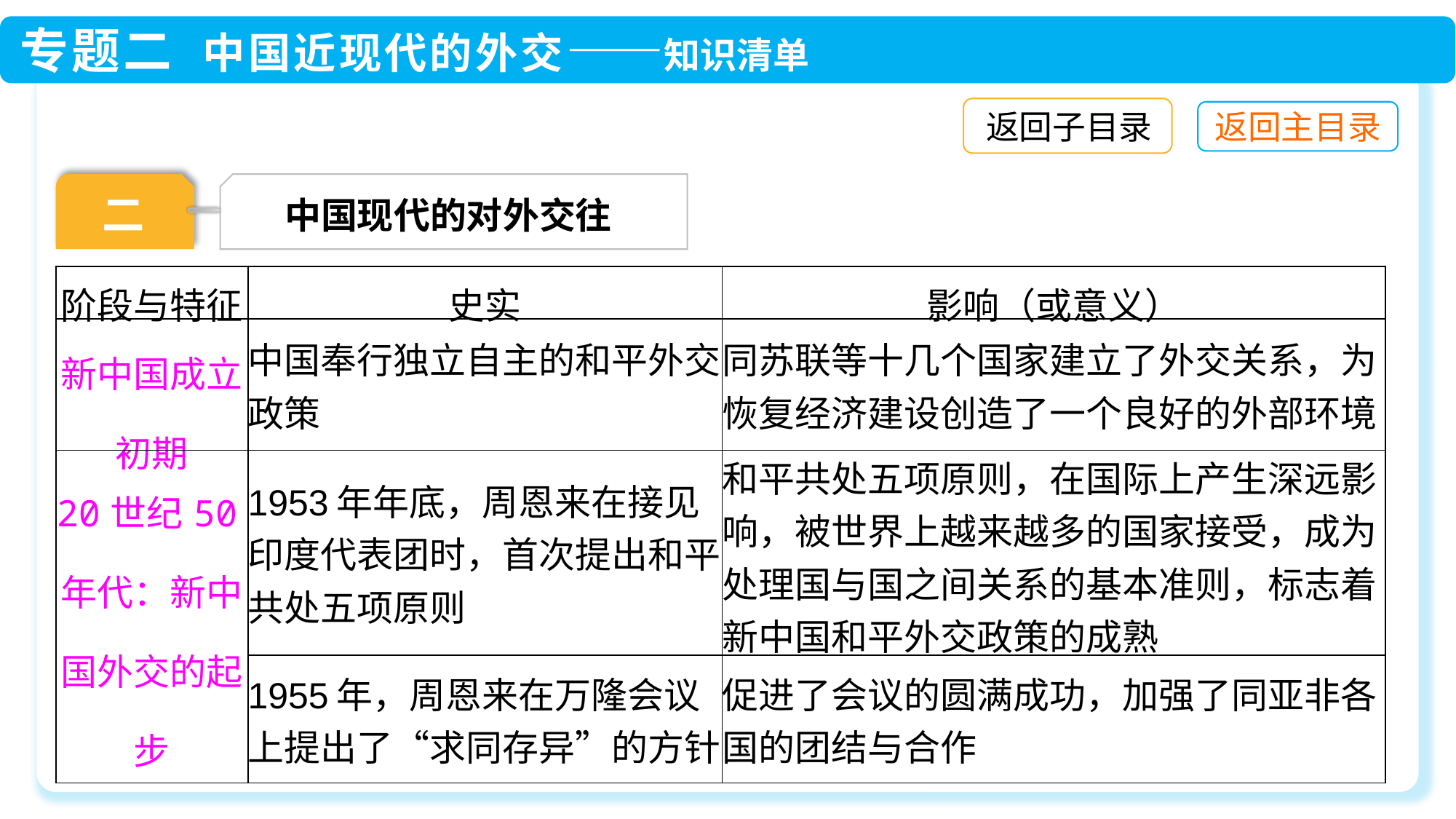

返回子目录
中国现代的对外交往
二

| 阶段与特征 | 史实 | 影响（或意义） |
| --- | --- | --- |
| 新中国成立初期 | 中国奉行独立自主的和平外交政策 | 同苏联等十几个国家建立了外交关系，为恢复经济建设创造了一个良好的外部环境 |
| 20世纪50年代：新中国外交的起步 | 1953年年底，周恩来在接见印度代表团时，首次提出和平共处五项原则 | 和平共处五项原则，在国际上产生深远影响，被世界上越来越多的国家接受，成为处理国与国之间关系的基本准则，标志着新中国和平外交政策的成熟 |
|  | 1955年，周恩来在万隆会议上提出了“求同存异”的方针 | 促进了会议的圆满成功，加强了同亚非各国的团结与合作 |